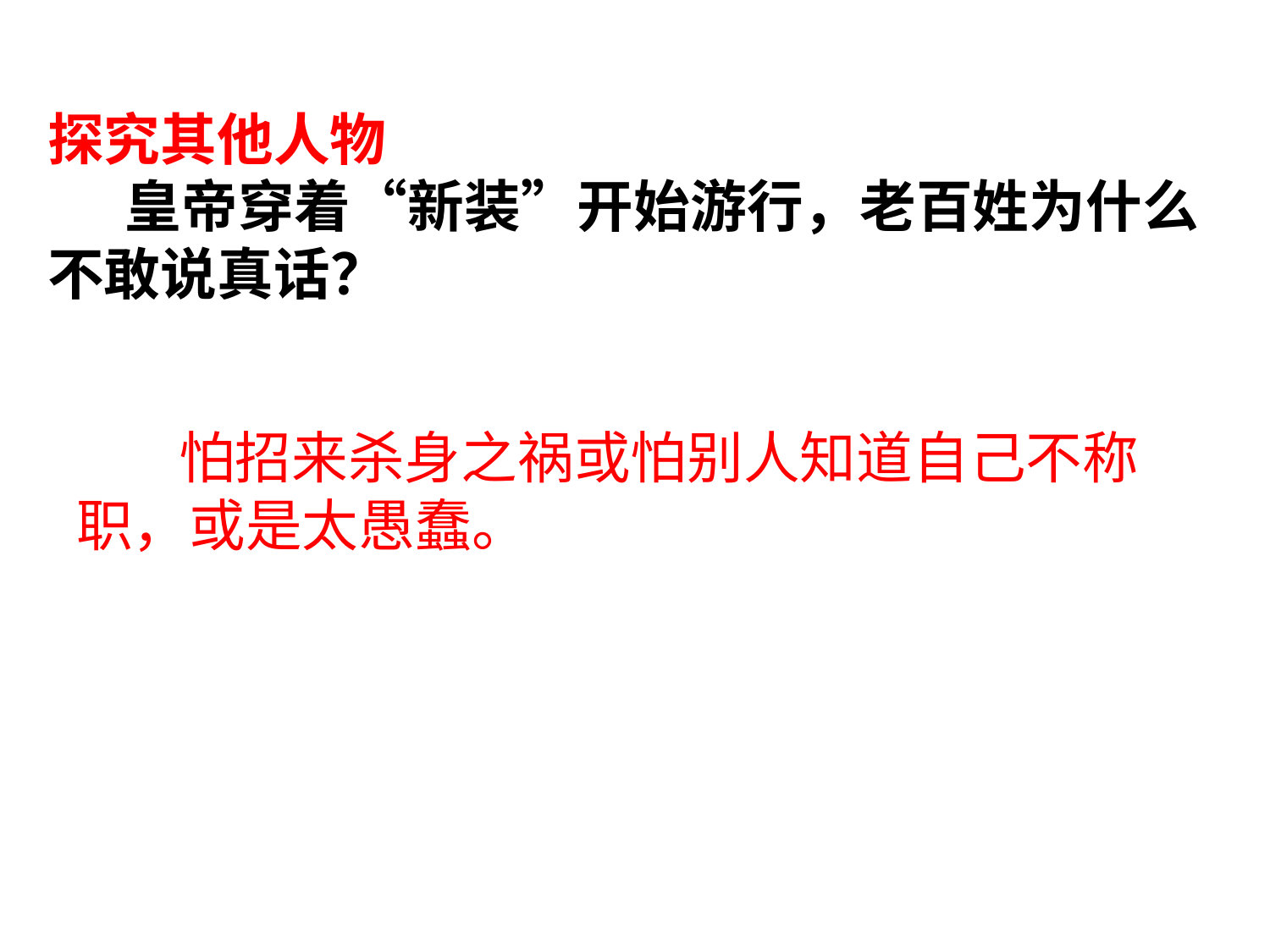

# 探究其他人物 皇帝穿着“新装”开始游行，老百姓为什么不敢说真话？
       怕招来杀身之祸或怕别人知道自己不称职，或是太愚蠢。